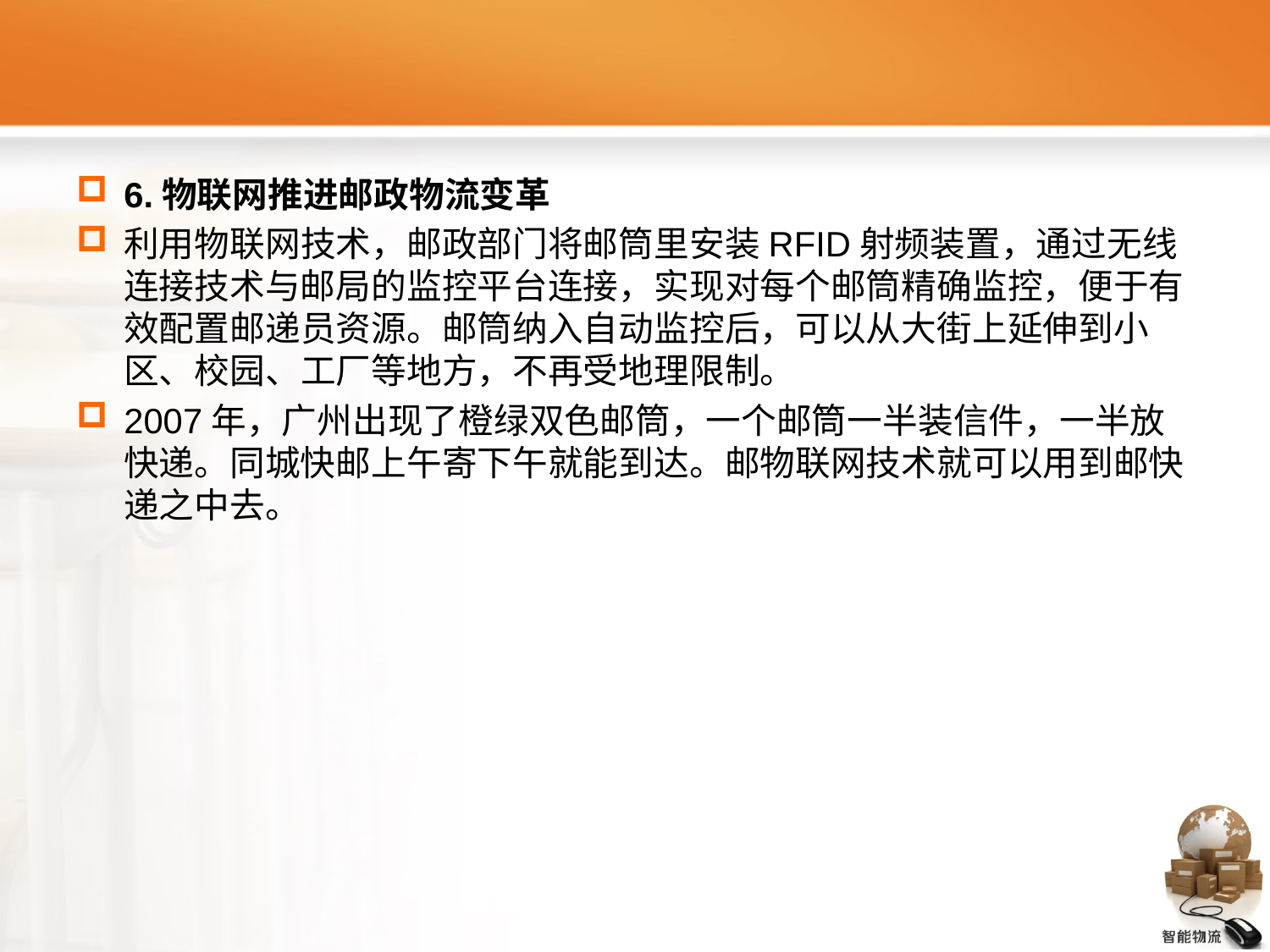

#
6.物联网推进邮政物流变革
利用物联网技术，邮政部门将邮筒里安装RFID射频装置，通过无线连接技术与邮局的监控平台连接，实现对每个邮筒精确监控，便于有效配置邮递员资源。邮筒纳入自动监控后，可以从大街上延伸到小区、校园、工厂等地方，不再受地理限制。
2007年，广州出现了橙绿双色邮筒，一个邮筒一半装信件，一半放快递。同城快邮上午寄下午就能到达。邮物联网技术就可以用到邮快递之中去。